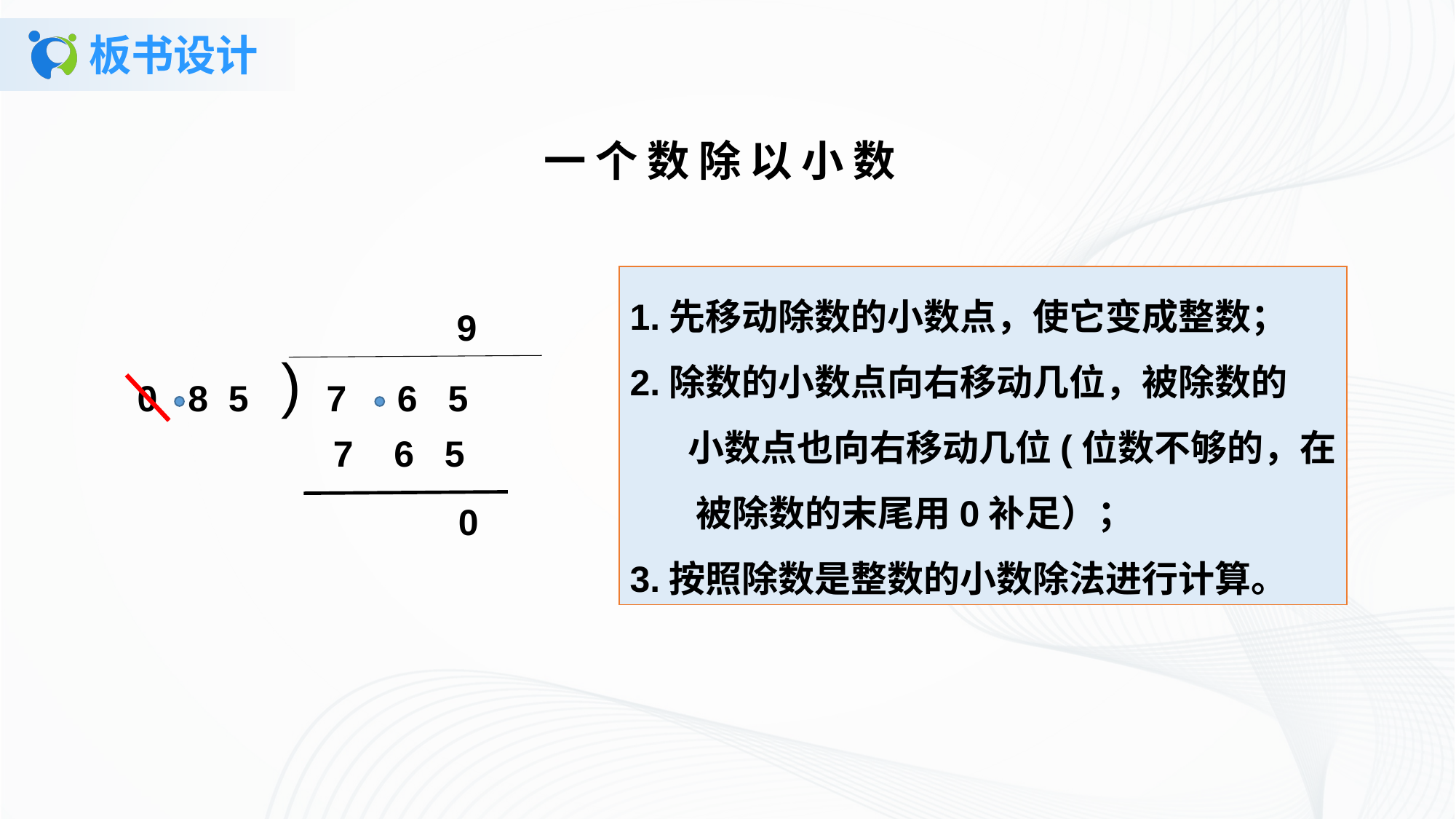

# 板书设计
一个数除以小数
1.先移动除数的小数点，使它变成整数；
2.除数的小数点向右移动几位，被除数的
      小数点也向右移动几位(位数不够的，在
       被除数的末尾用0补足）；
3.按照除数是整数的小数除法进行计算。
9
)
0   8  5
7     6   5

7    6   5
0